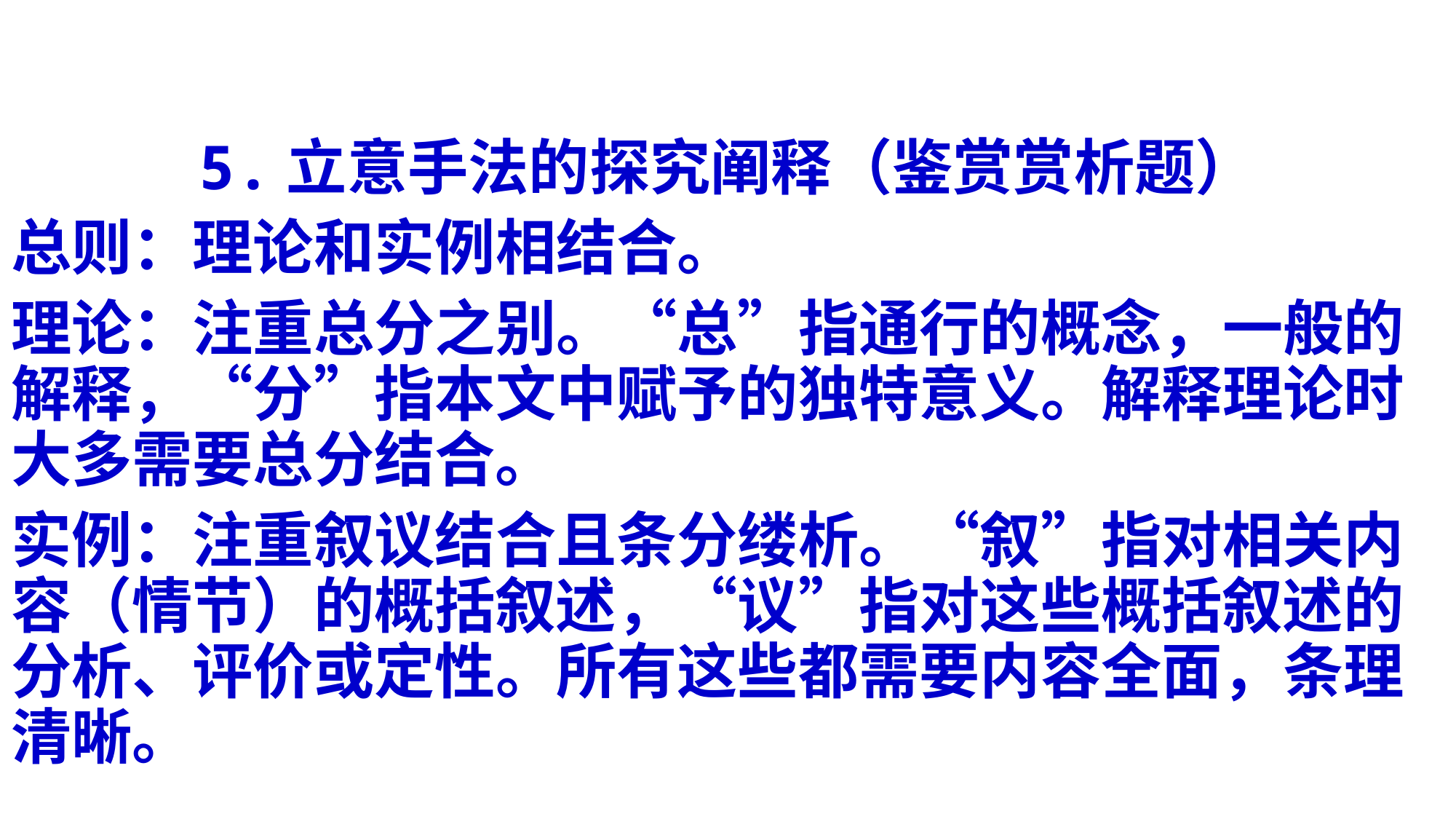

5.立意手法的探究阐释（鉴赏赏析题）
总则：理论和实例相结合。
理论：注重总分之别。“总”指通行的概念，一般的解释，“分”指本文中赋予的独特意义。解释理论时大多需要总分结合。
实例：注重叙议结合且条分缕析。“叙”指对相关内容（情节）的概括叙述，“议”指对这些概括叙述的分析、评价或定性。所有这些都需要内容全面，条理清晰。

#